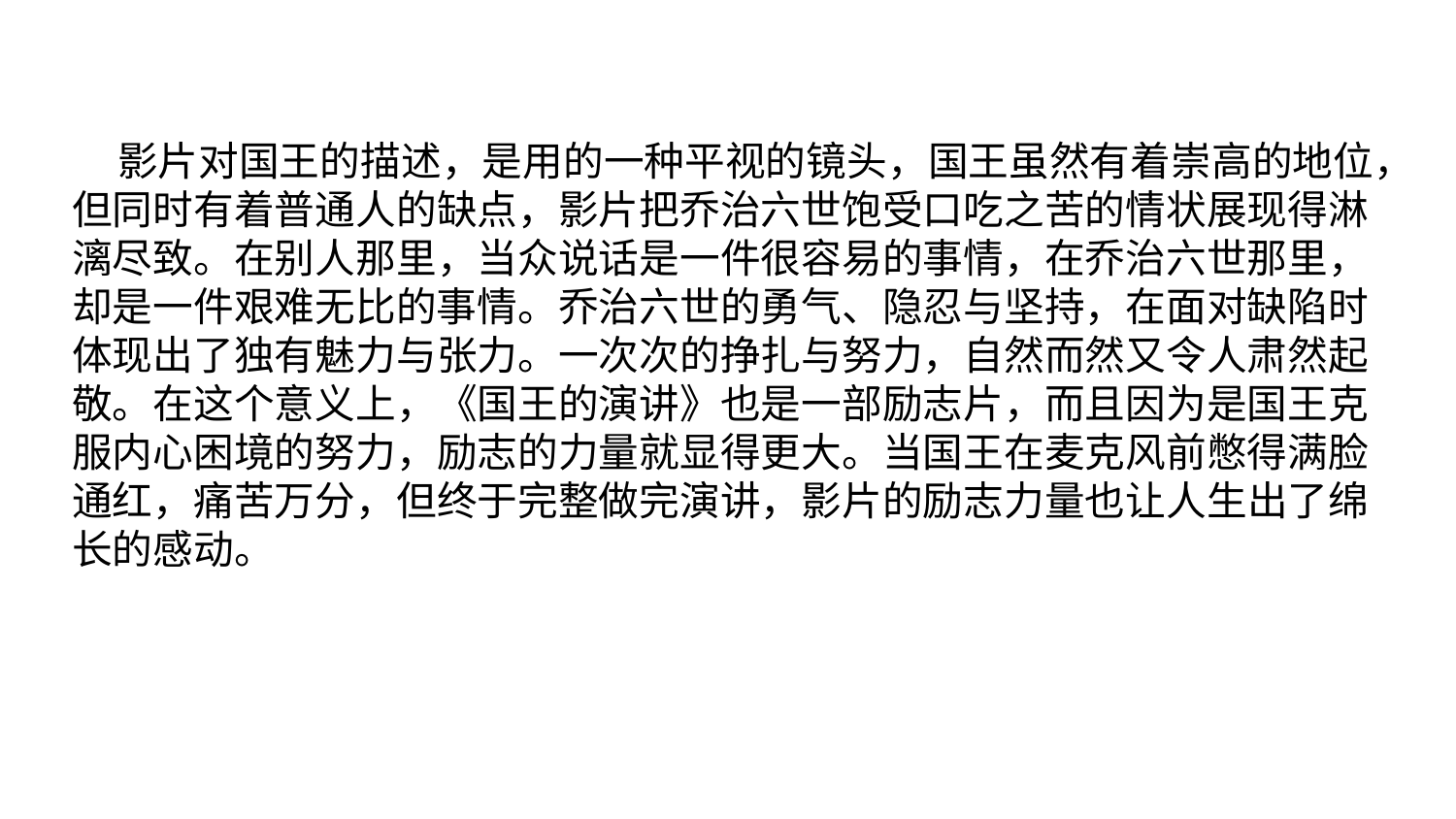

影片对国王的描述，是用的一种平视的镜头，国王虽然有着崇高的地位，但同时有着普通人的缺点，影片把乔治六世饱受口吃之苦的情状展现得淋漓尽致。在别人那里，当众说话是一件很容易的事情，在乔治六世那里，却是一件艰难无比的事情。乔治六世的勇气、隐忍与坚持，在面对缺陷时体现出了独有魅力与张力。一次次的挣扎与努力，自然而然又令人肃然起敬。在这个意义上，《国王的演讲》也是一部励志片，而且因为是国王克服内心困境的努力，励志的力量就显得更大。当国王在麦克风前憋得满脸通红，痛苦万分，但终于完整做完演讲，影片的励志力量也让人生出了绵长的感动。